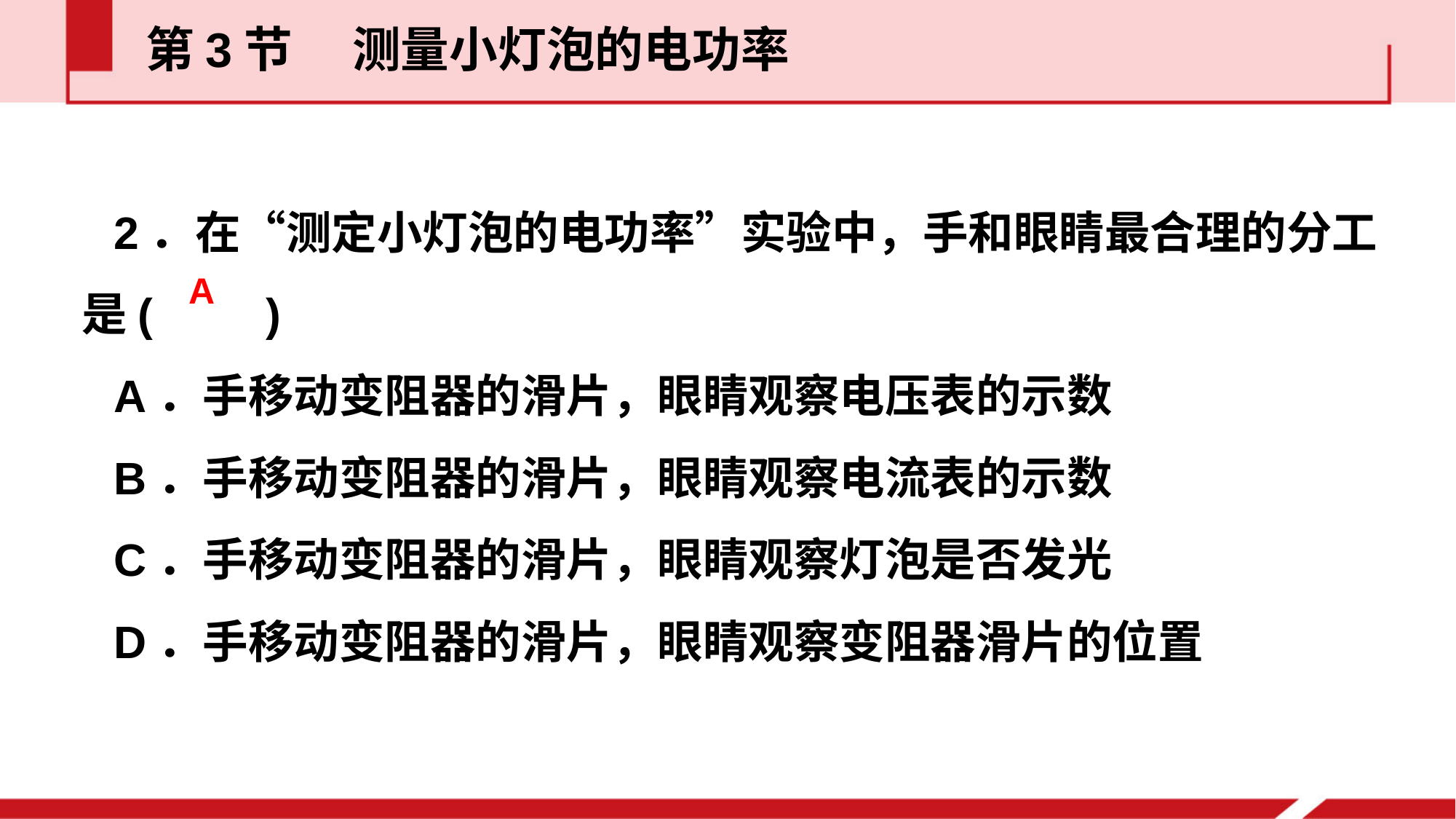

第3节  测量小灯泡的电功率
2．在“测定小灯泡的电功率”实验中，手和眼睛最合理的分工是(　　)
A．手移动变阻器的滑片，眼睛观察电压表的示数
B．手移动变阻器的滑片，眼睛观察电流表的示数
C．手移动变阻器的滑片，眼睛观察灯泡是否发光
D．手移动变阻器的滑片，眼睛观察变阻器滑片的位置
A